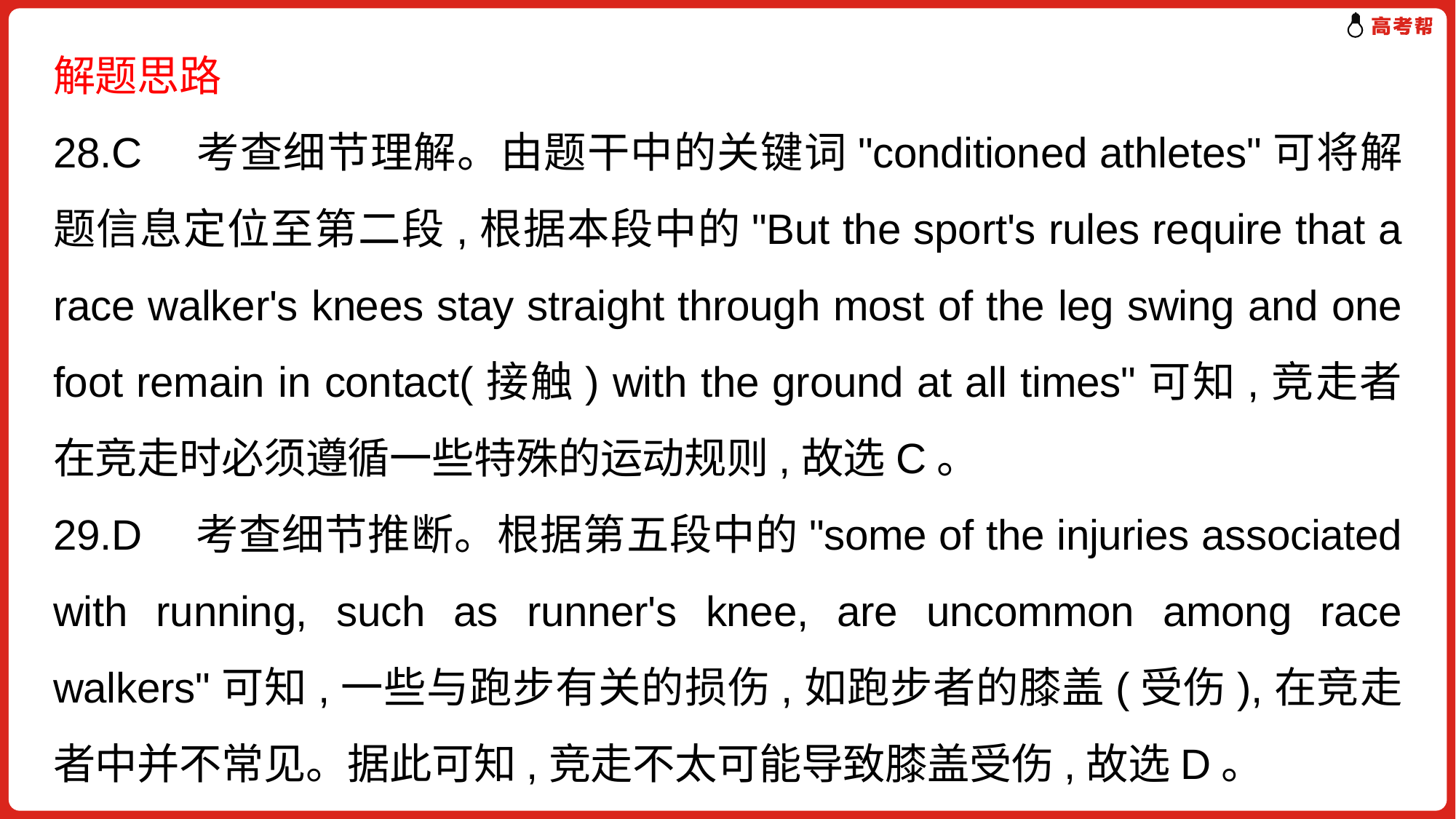

解题思路
28.C　考查细节理解。由题干中的关键词"conditioned athletes"可将解题信息定位至第二段,根据本段中的"But the sport's rules require that a race walker's knees stay straight through most of the leg swing and one foot remain in contact(接触) with the ground at all times"可知,竞走者在竞走时必须遵循一些特殊的运动规则,故选C。
29.D　考查细节推断。根据第五段中的"some of the injuries associated with running, such as runner's knee, are uncommon among race walkers"可知,一些与跑步有关的损伤,如跑步者的膝盖(受伤),在竞走者中并不常见。据此可知,竞走不太可能导致膝盖受伤,故选D。